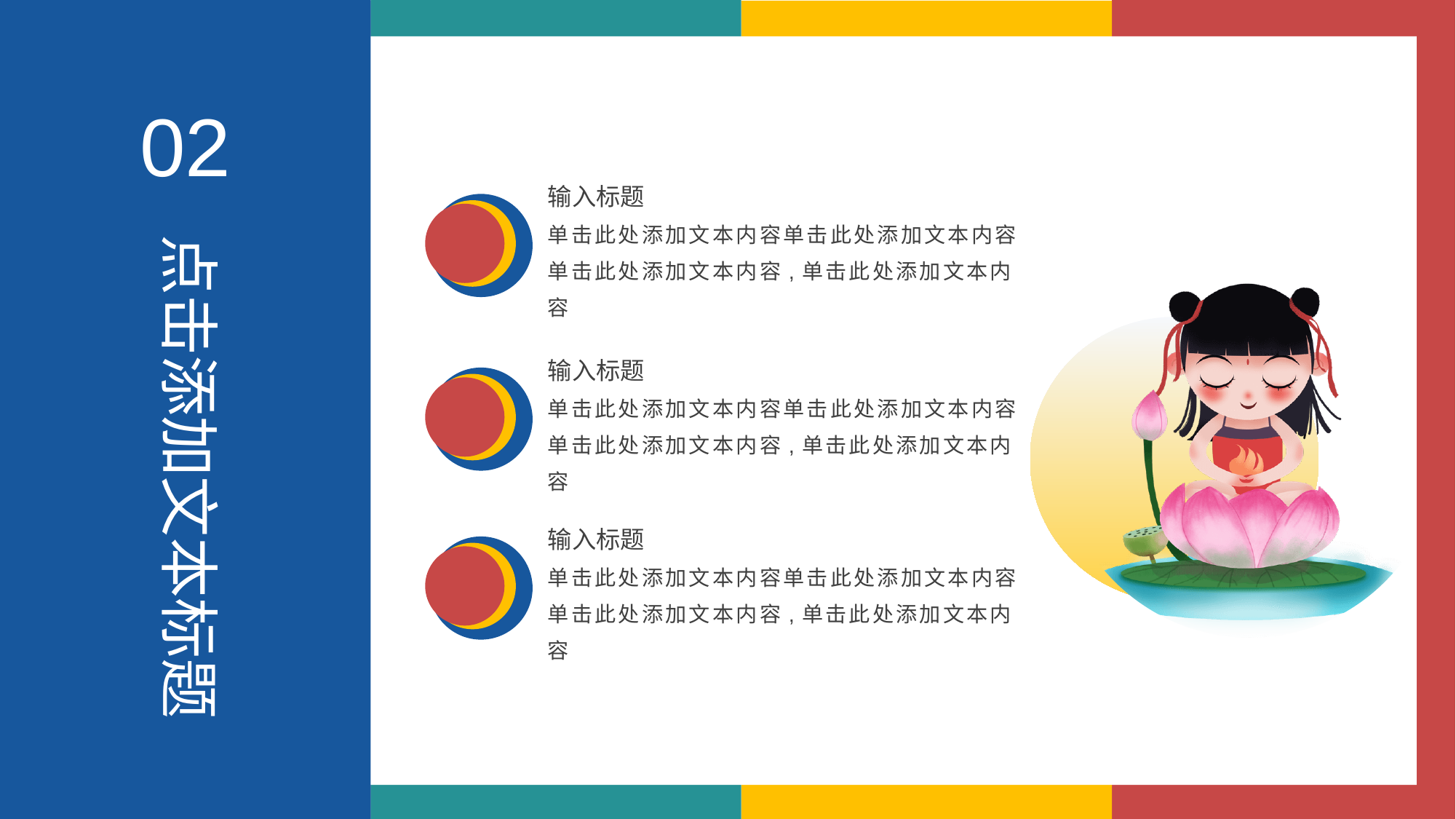

02
点击添加文本标题

输入标题
单击此处添加文本内容单击此处添加文本内容单击此处添加文本内容,单击此处添加文本内容

输入标题
单击此处添加文本内容单击此处添加文本内容单击此处添加文本内容,单击此处添加文本内容

输入标题
单击此处添加文本内容单击此处添加文本内容单击此处添加文本内容,单击此处添加文本内容